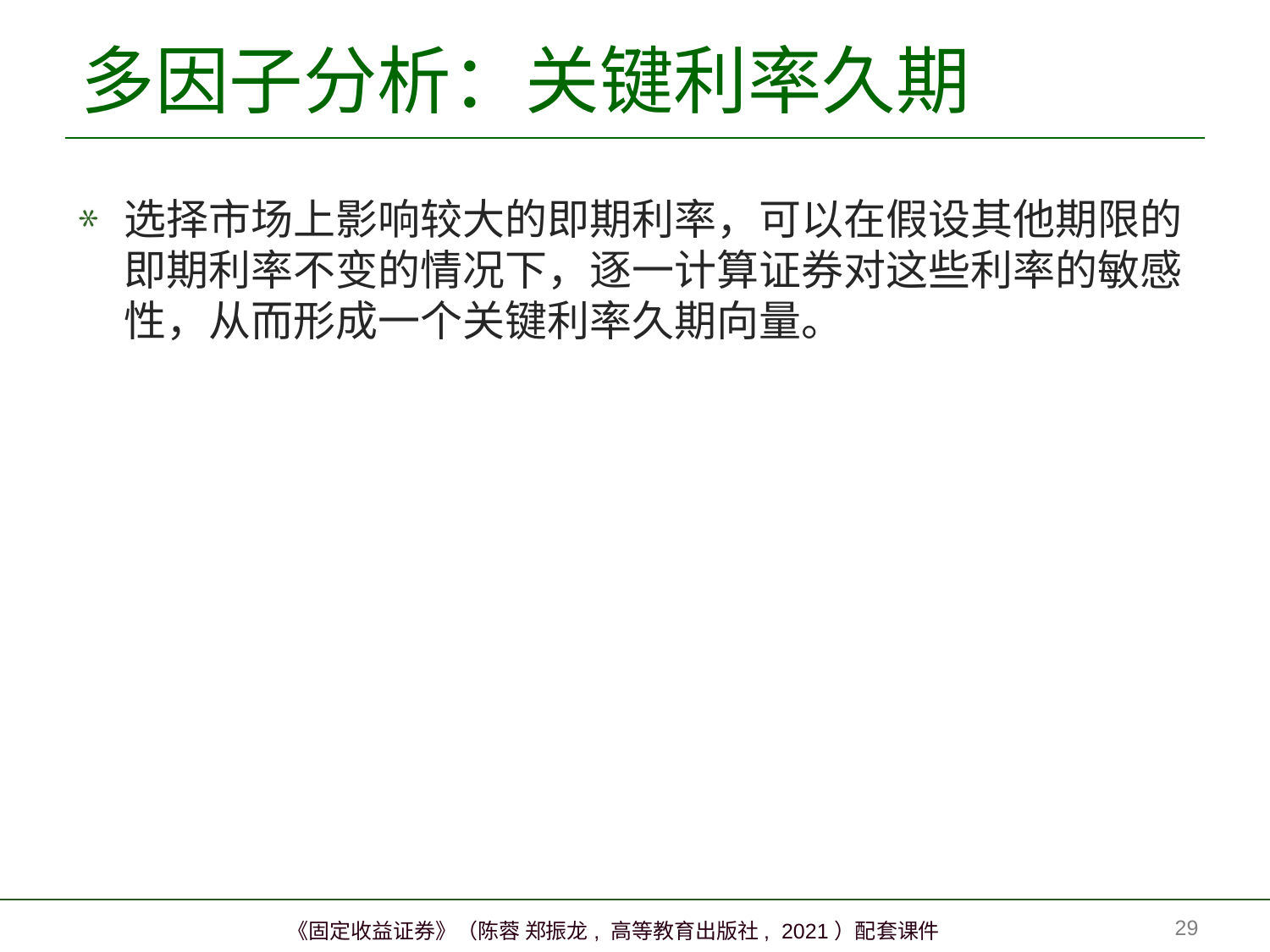

# 多因子分析：关键利率久期
选择市场上影响较大的即期利率，可以在假设其他期限的即期利率不变的情况下，逐一计算证券对这些利率的敏感性，从而形成一个关键利率久期向量。
29